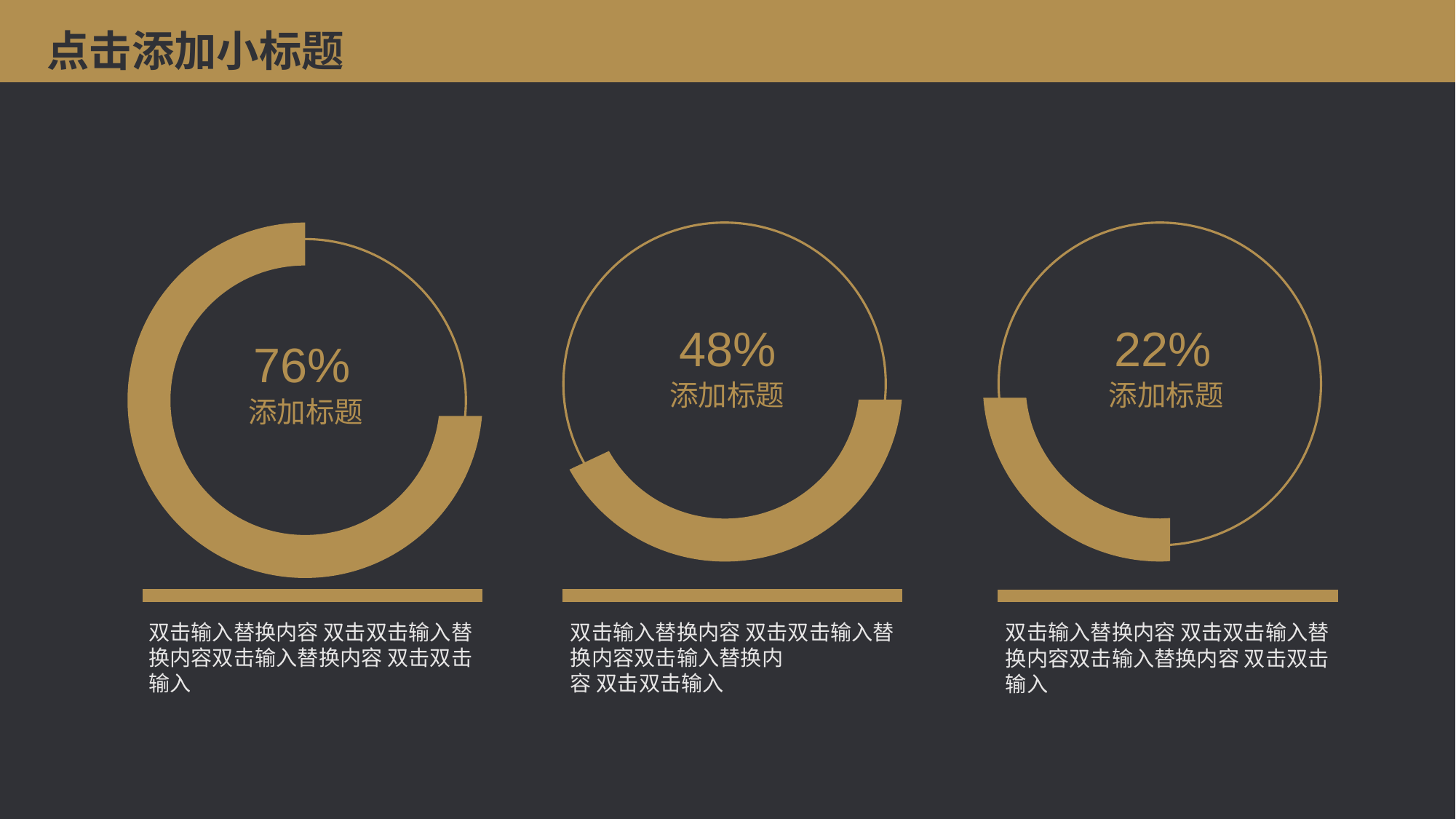

点击添加小标题

48%
添加标题

22%
添加标题

76%
添加标题

双击输入替换内容 双击双击输入替换内容双击输入替换内
容 双击双击输入

双击输入替换内容 双击双击输入替换内容双击输入替换内容 双击双击输入

双击输入替换内容 双击双击输入替换内容双击输入替换内容 双击双击输入